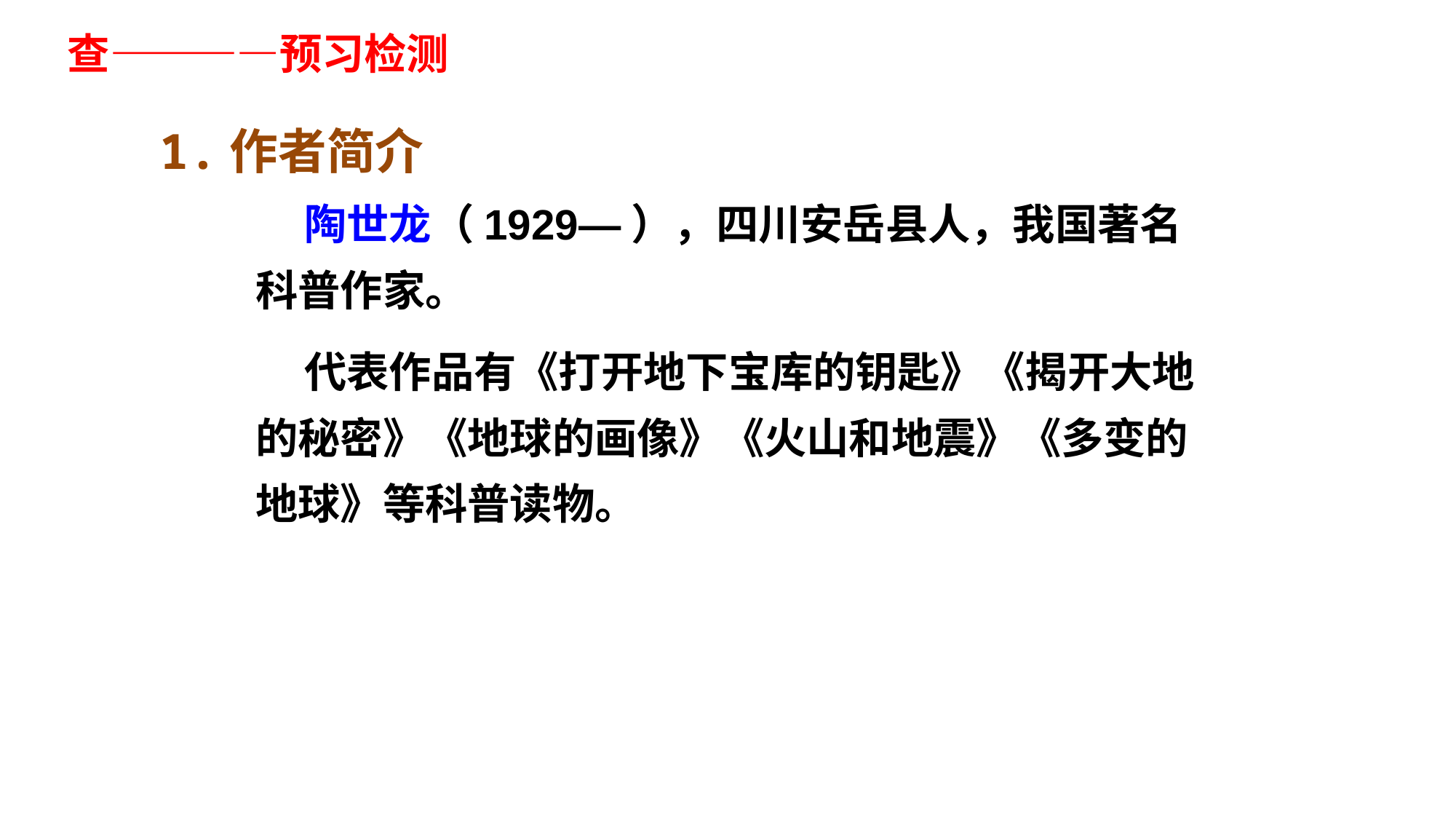

查————预习检测
1.作者简介
    陶世龙（1929—），四川安岳县人，我国著名科普作家。
    代表作品有《打开地下宝库的钥匙》《揭开大地的秘密》《地球的画像》《火山和地震》《多变的地球》等科普读物。